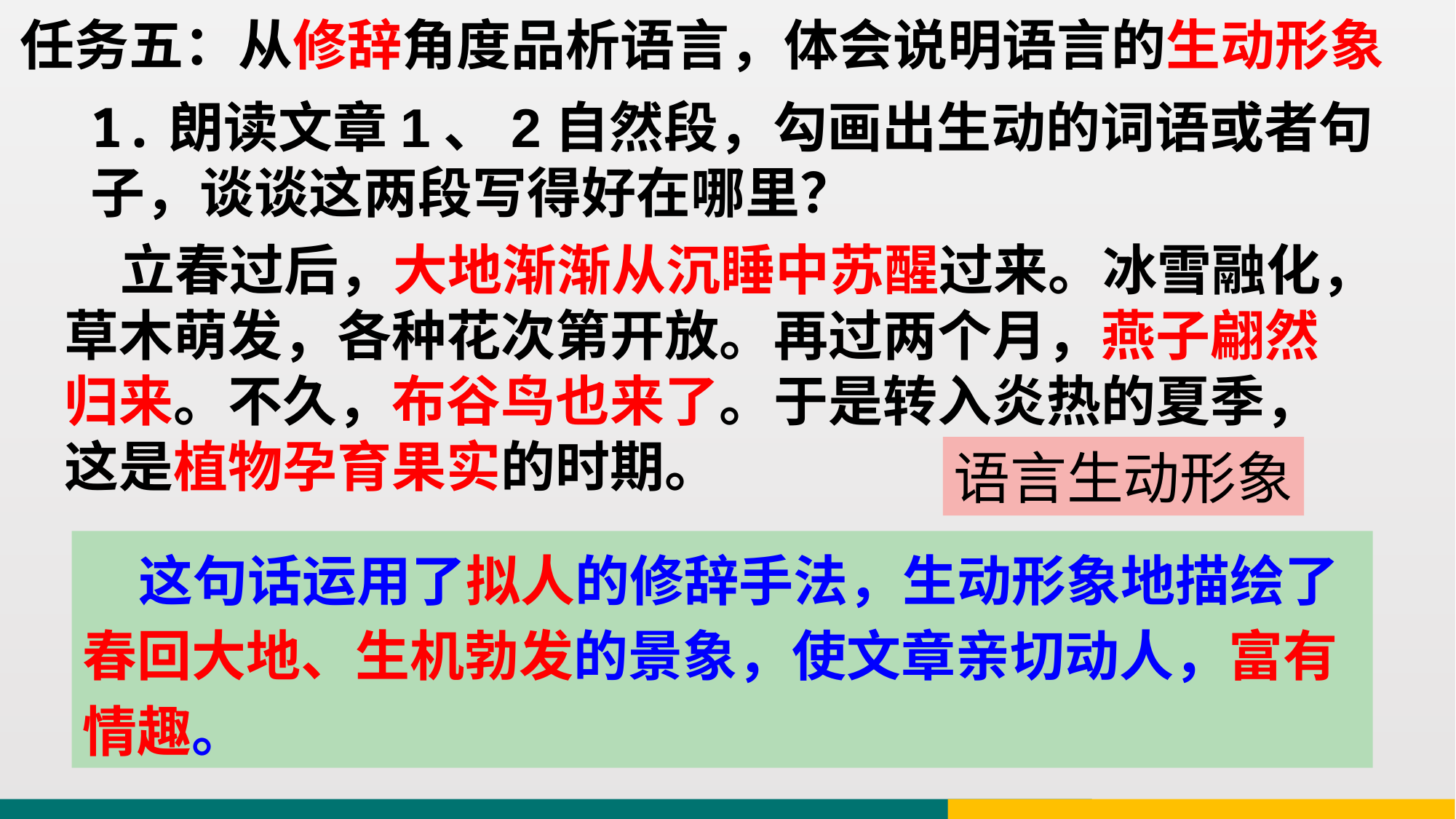

任务五：从修辞角度品析语言，体会说明语言的生动形象
1.朗读文章1、2自然段，勾画出生动的词语或者句子，谈谈这两段写得好在哪里？
    立春过后，大地渐渐从沉睡中苏醒过来。冰雪融化，草木萌发，各种花次第开放。再过两个月，燕子翩然归来。不久，布谷鸟也来了。于是转入炎热的夏季，这是植物孕育果实的时期。
语言生动形象
    这句话运用了拟人的修辞手法，生动形象地描绘了春回大地、生机勃发的景象，使文章亲切动人，富有情趣。